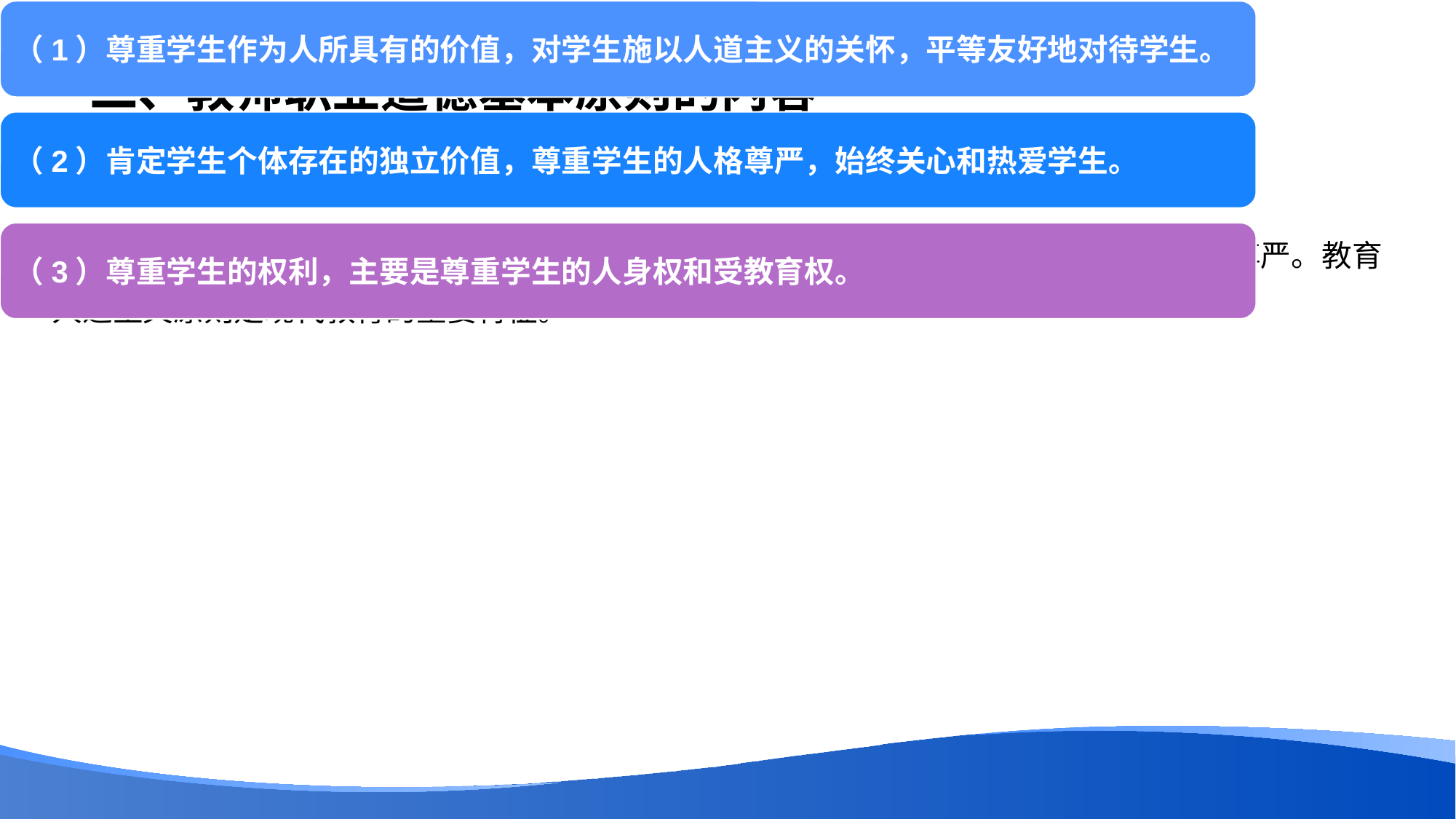

# 二、教师职业道德基本原则的内容
（四）教育人道主义原则
教育人道主义原则是指教师在教育教学活动中，要尊重学生的人权，尊重学生的人格尊严。教育人道主义原则是现代教育的重要特征。
（1）尊重学生作为人所具有的价值，对学生施以人道主义的关怀，平等友好地对待学生。
（2）肯定学生个体存在的独立价值，尊重学生的人格尊严，始终关心和热爱学生。
（3）尊重学生的权利，主要是尊重学生的人身权和受教育权。